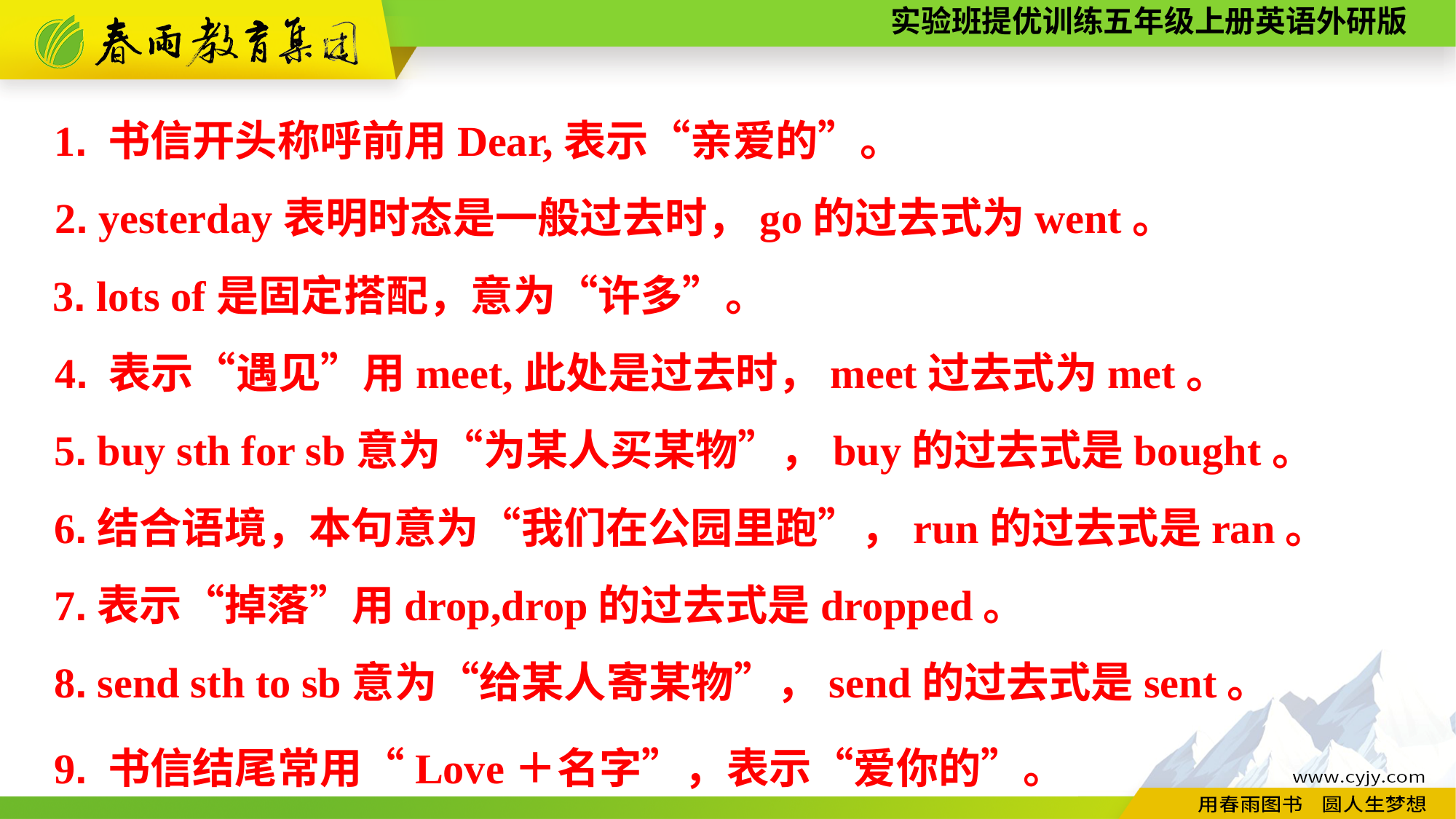

1. 书信开头称呼前用Dear,表示“亲爱的”。
2. yesterday表明时态是一般过去时，go的过去式为went。
3. lots of是固定搭配，意为“许多”。
4. 表示“遇见”用meet,此处是过去时，meet过去式为met。
5. buy sth for sb意为“为某人买某物”，buy的过去式是bought。
6.结合语境，本句意为“我们在公园里跑”，run的过去式是ran。
7.表示“掉落”用drop,drop的过去式是dropped。
8. send sth to sb意为“给某人寄某物”，send的过去式是sent。
9. 书信结尾常用“Love＋名字”，表示“爱你的”。